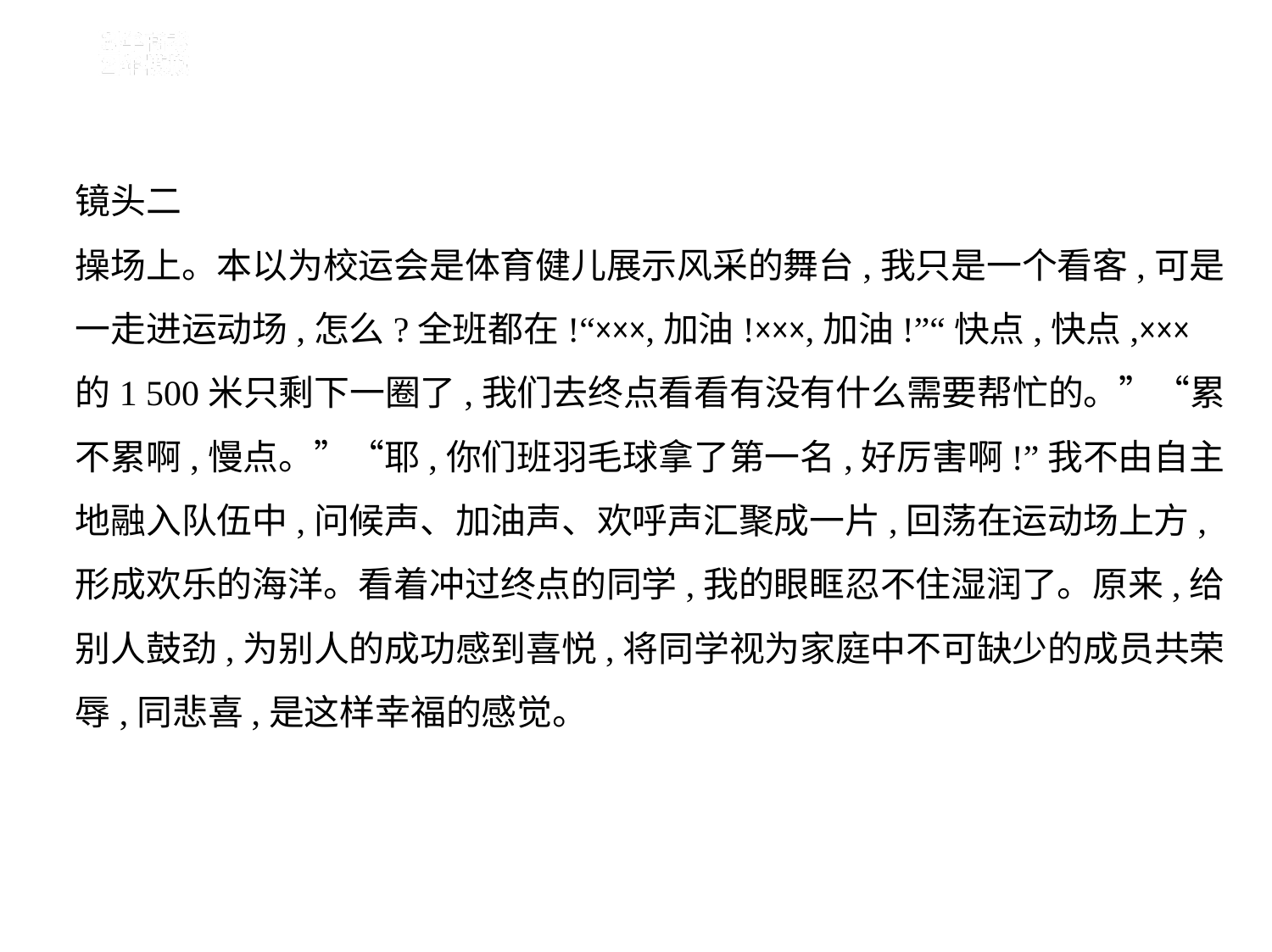

镜头二
操场上。本以为校运会是体育健儿展示风采的舞台,我只是一个看客,可是
一走进运动场,怎么?全班都在!“×××,加油!×××,加油!”“快点,快点,×××
的1 500米只剩下一圈了,我们去终点看看有没有什么需要帮忙的。”“累
不累啊,慢点。”“耶,你们班羽毛球拿了第一名,好厉害啊!”我不由自主
地融入队伍中,问候声、加油声、欢呼声汇聚成一片,回荡在运动场上方,
形成欢乐的海洋。看着冲过终点的同学,我的眼眶忍不住湿润了。原来,给
别人鼓劲,为别人的成功感到喜悦,将同学视为家庭中不可缺少的成员共荣
辱,同悲喜,是这样幸福的感觉。